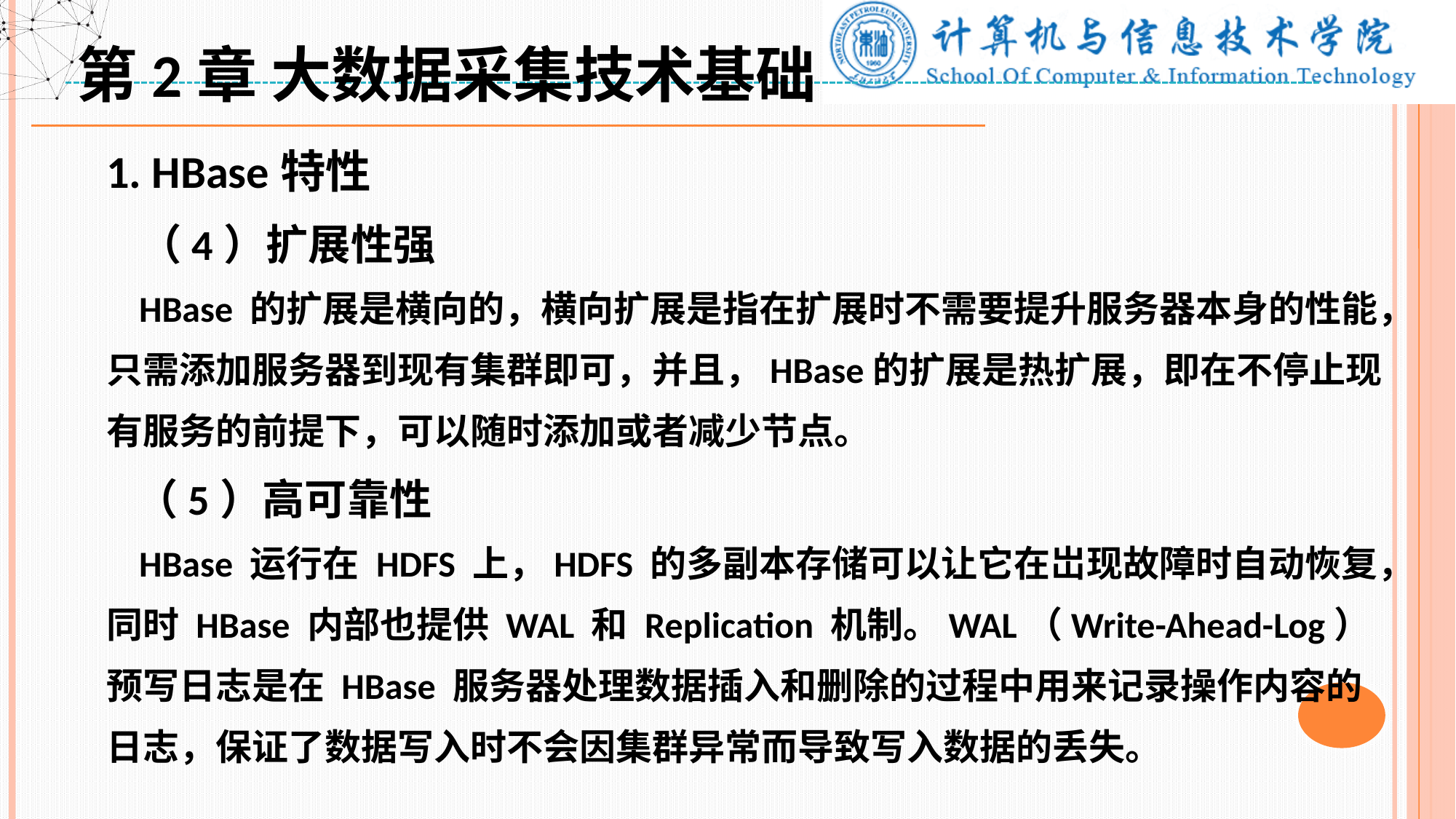

第2章 大数据采集技术基础
1. HBase特性
   （4）扩展性强
    HBase 的扩展是横向的，横向扩展是指在扩展时不需要提升服务器本身的性能，只需添加服务器到现有集群即可，并且，HBase的扩展是热扩展，即在不停止现有服务的前提下，可以随时添加或者减少节点。
  （5）高可靠性
    HBase 运行在 HDFS 上，HDFS 的多副本存储可以让它在岀现故障时自动恢复，同时 HBase 内部也提供 WAL 和 Replication 机制。WAL（Write-Ahead-Log）预写日志是在 HBase 服务器处理数据插入和删除的过程中用来记录操作内容的日志，保证了数据写入时不会因集群异常而导致写入数据的丢失。